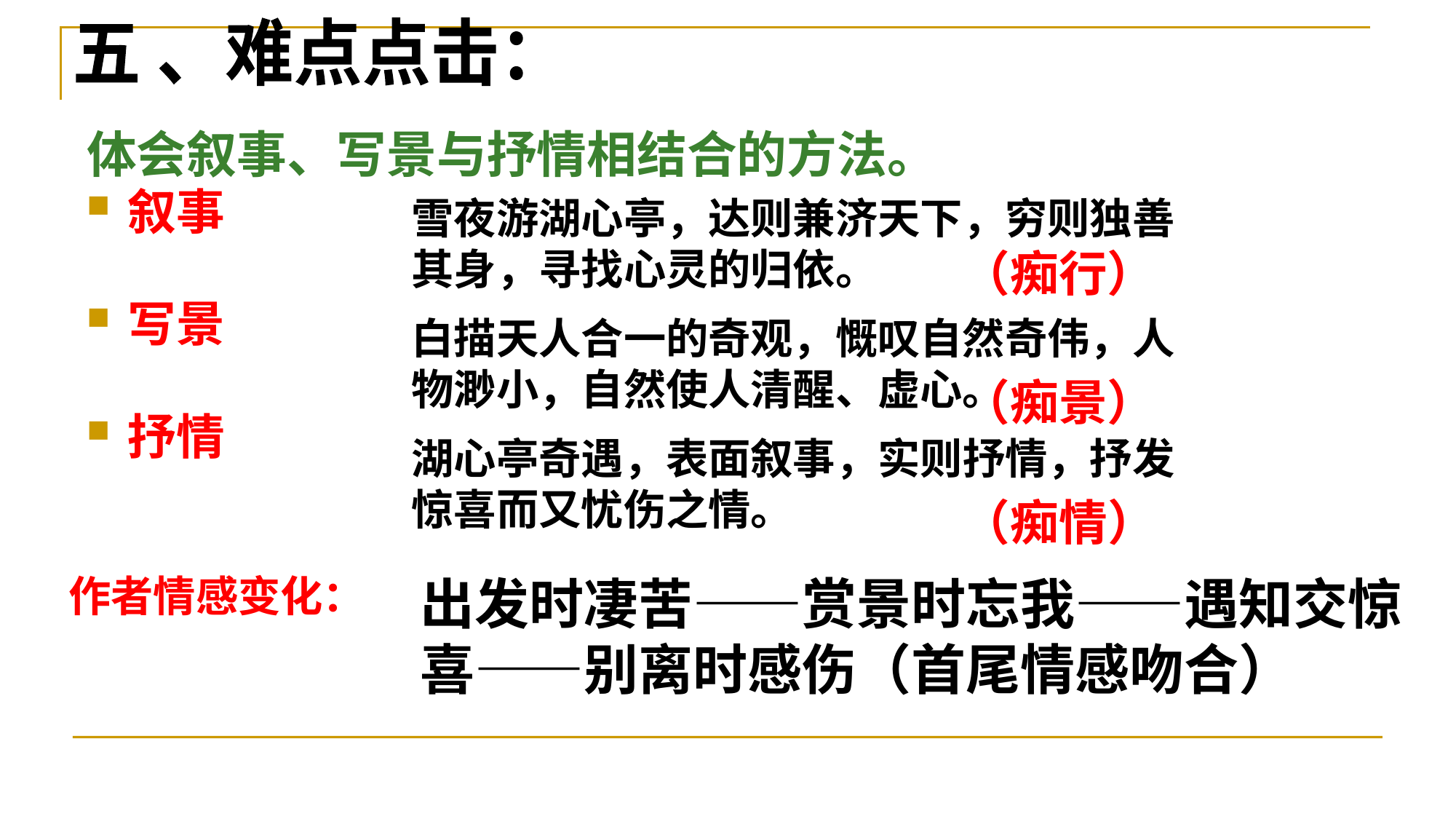

五 、难点点击：
体会叙事、写景与抒情相结合的方法。
叙事

写景

抒情

雪夜游湖心亭，达则兼济天下，穷则独善其身，寻找心灵的归依。
（痴行）
白描天人合一的奇观，慨叹自然奇伟，人物渺小，自然使人清醒、虚心。
（痴景）
湖心亭奇遇，表面叙事，实则抒情，抒发惊喜而又忧伤之情。
（痴情）
作者情感变化：
出发时凄苦——赏景时忘我——遇知交惊喜——别离时感伤（首尾情感吻合）